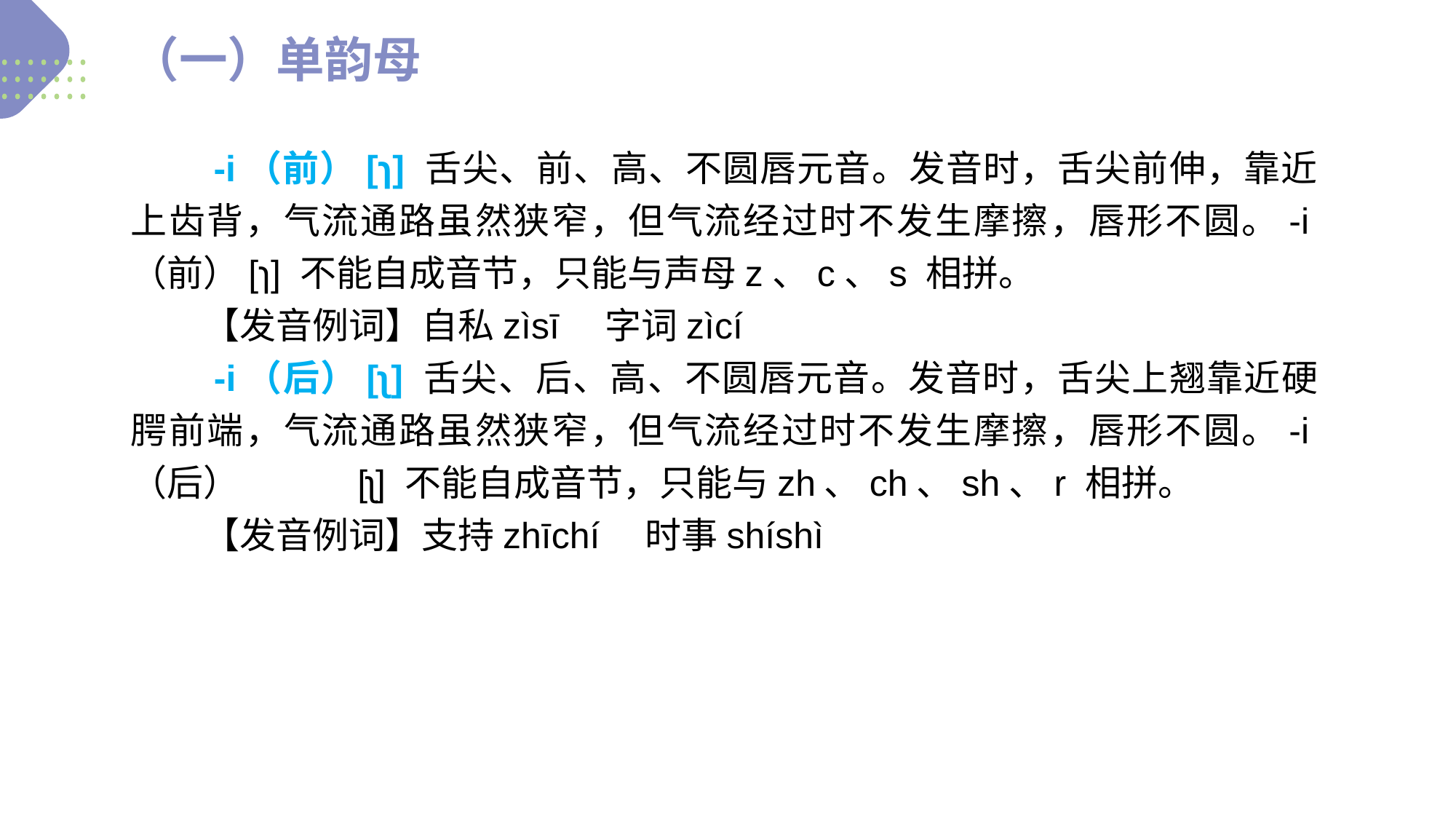

（一）单韵母

　　-i（前）[ɿ] 舌尖、前、高、不圆唇元音。发音时，舌尖前伸，靠近上齿背，气流通路虽然狭窄，但气流经过时不发生摩擦，唇形不圆。-i（前）[ɿ] 不能自成音节，只能与声母z、c、s 相拼。
　　【发音例词】自私zìsī　字词zìcí
　　-i（后）[ʅ] 舌尖、后、高、不圆唇元音。发音时，舌尖上翘靠近硬腭前端，气流通路虽然狭窄，但气流经过时不发生摩擦，唇形不圆。-i（后）　　　[ʅ] 不能自成音节，只能与zh、ch、sh、r 相拼。
　　【发音例词】支持zhīchí　时事shíshì